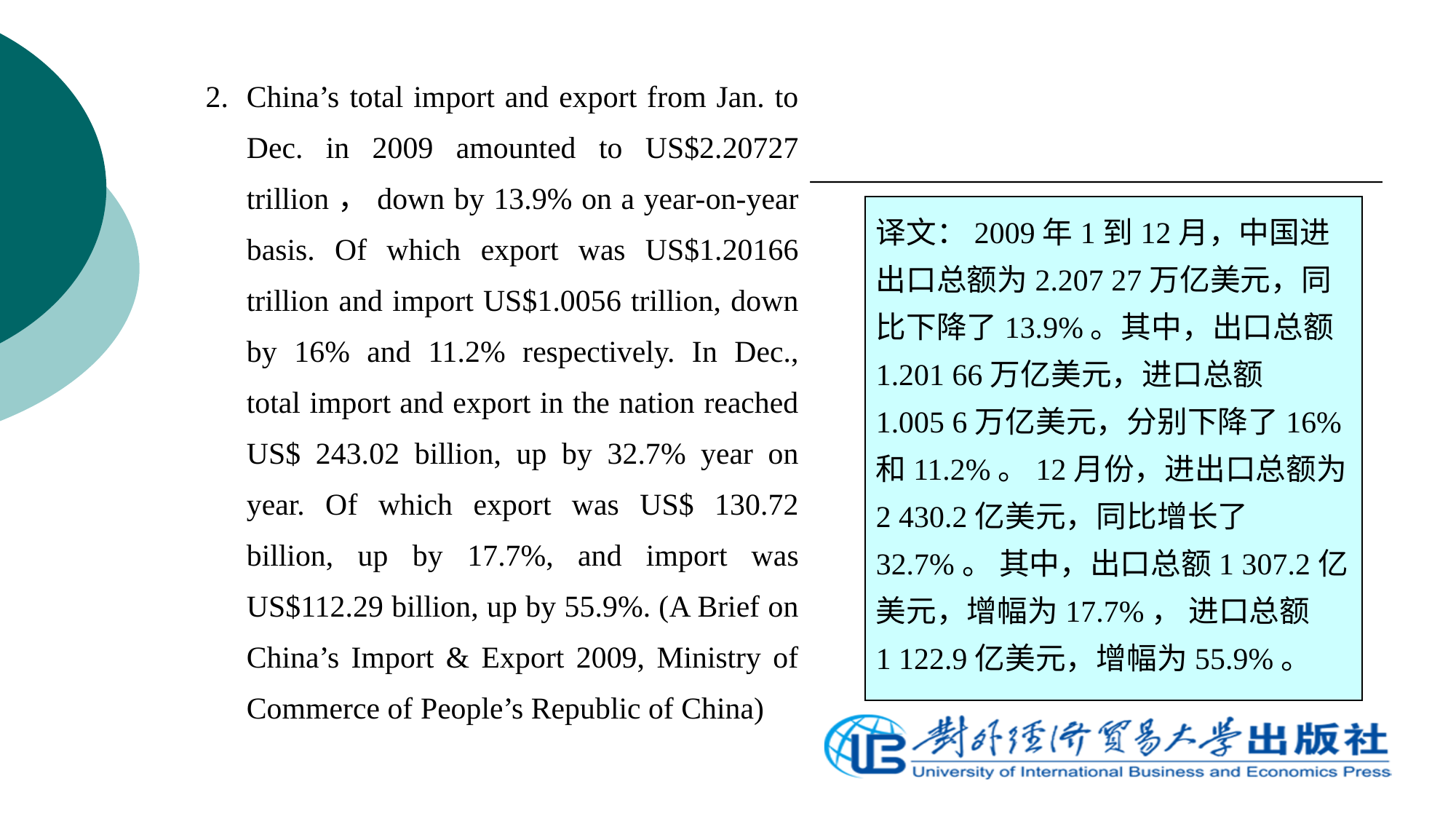

2.	China’s total import and export from Jan. to Dec. in 2009 amounted to US$2.20727 trillion，down by 13.9% on a year-on-year basis. Of which export was US$1.20166 trillion and import US$1.0056 trillion, down by 16% and 11.2% respectively. In Dec., total import and export in the nation reached US$ 243.02 billion, up by 32.7% year on year. Of which export was US$ 130.72 billion, up by 17.7%, and import was US$112.29 billion, up by 55.9%. (A Brief on China’s Import & Export 2009, Ministry of Commerce of People’s Republic of China)
译文：2009年1到12月，中国进出口总额为2.207 27万亿美元，同比下降了13.9%。其中，出口总额1.201 66万亿美元，进口总额1.005 6万亿美元，分别下降了16%和11.2%。12月份，进出口总额为2 430.2亿美元，同比增长了32.7%。 其中，出口总额1 307.2亿美元，增幅为17.7%， 进口总额1 122.9亿美元，增幅为55.9%。